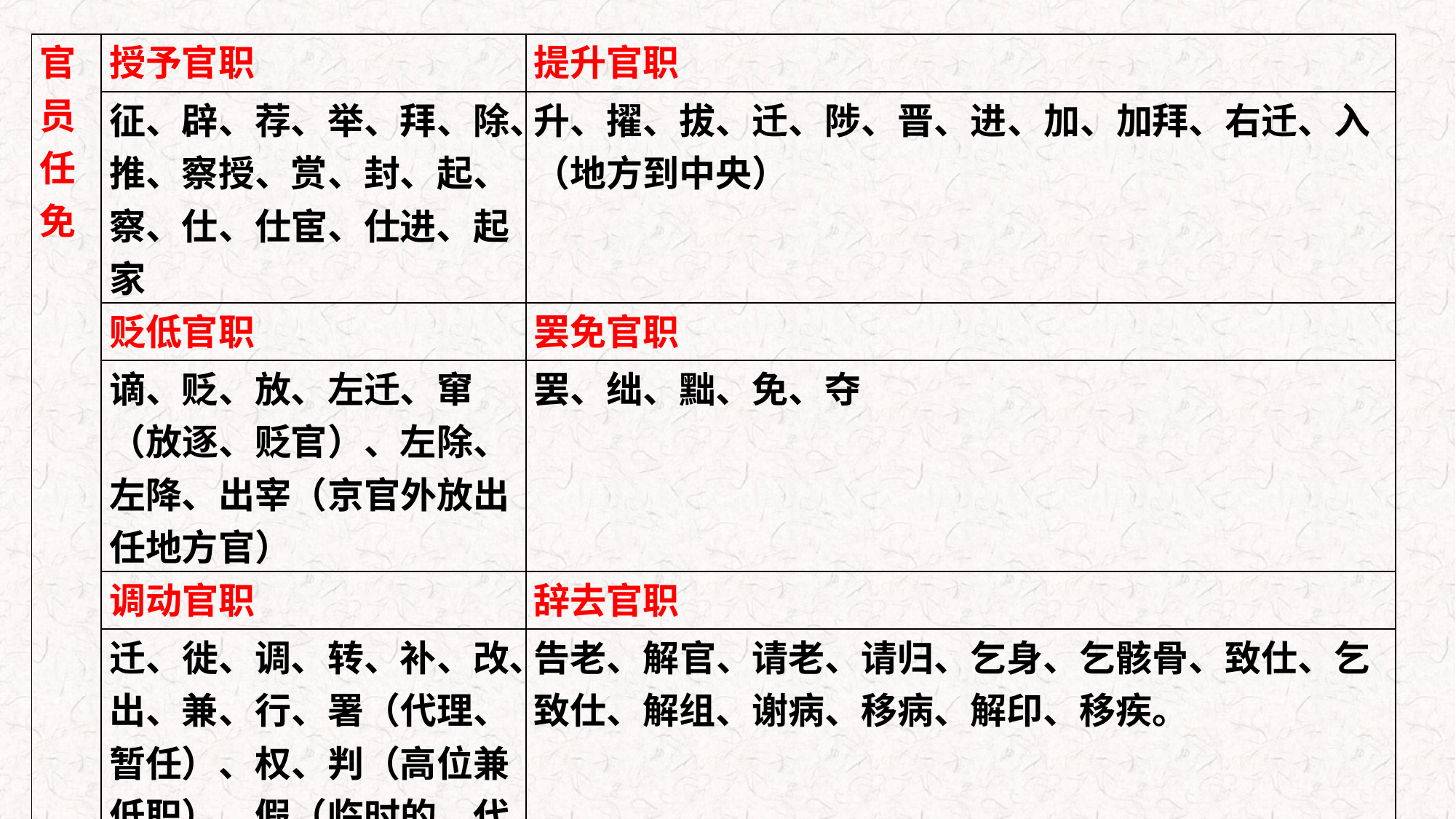

| 官员任免 | 授予官职 | 提升官职 |
| --- | --- | --- |
|  | 征、辟、荐、举、拜、除、推、察授、赏、封、起、察、仕、仕宦、仕进、起家 | 升、擢、拔、迁、陟、晋、进、加、加拜、右迁、入（地方到中央） |
|  | 贬低官职 | 罢免官职 |
|  | 谪、贬、放、左迁、窜（放逐、贬官）、左除、左降、出宰（京官外放出任地方官） | 罢、绌、黜、免、夺 |
|  | 调动官职 | 辞去官职 |
|  | 迁、徙、调、转、补、改、出、兼、行、署（代理、暂任）、权、判（高位兼低职）、假（临时的、代理的）、摄、守（代理官职） | 告老、解官、请老、请归、乞身、乞骸骨、致仕、乞致仕、解组、谢病、移病、解印、移疾。 |